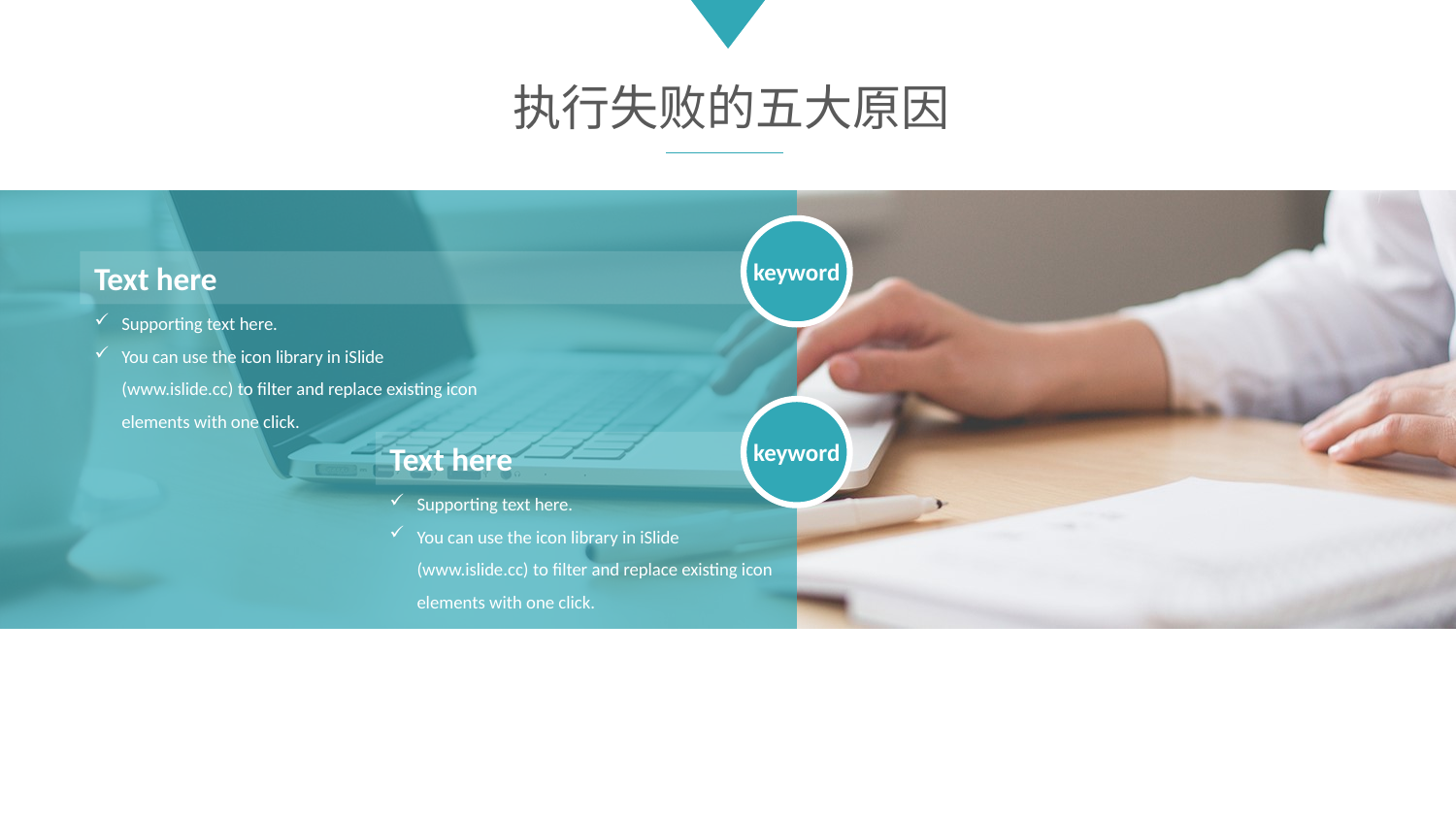

执行失败的五大原因

keyword
Text here
Supporting text here.
You can use the icon library in iSlide  (www.islide.cc) to filter and replace existing icon elements with one click.
keyword
Text here
Supporting text here.
You can use the icon library in iSlide  (www.islide.cc) to filter and replace existing icon elements with one click.